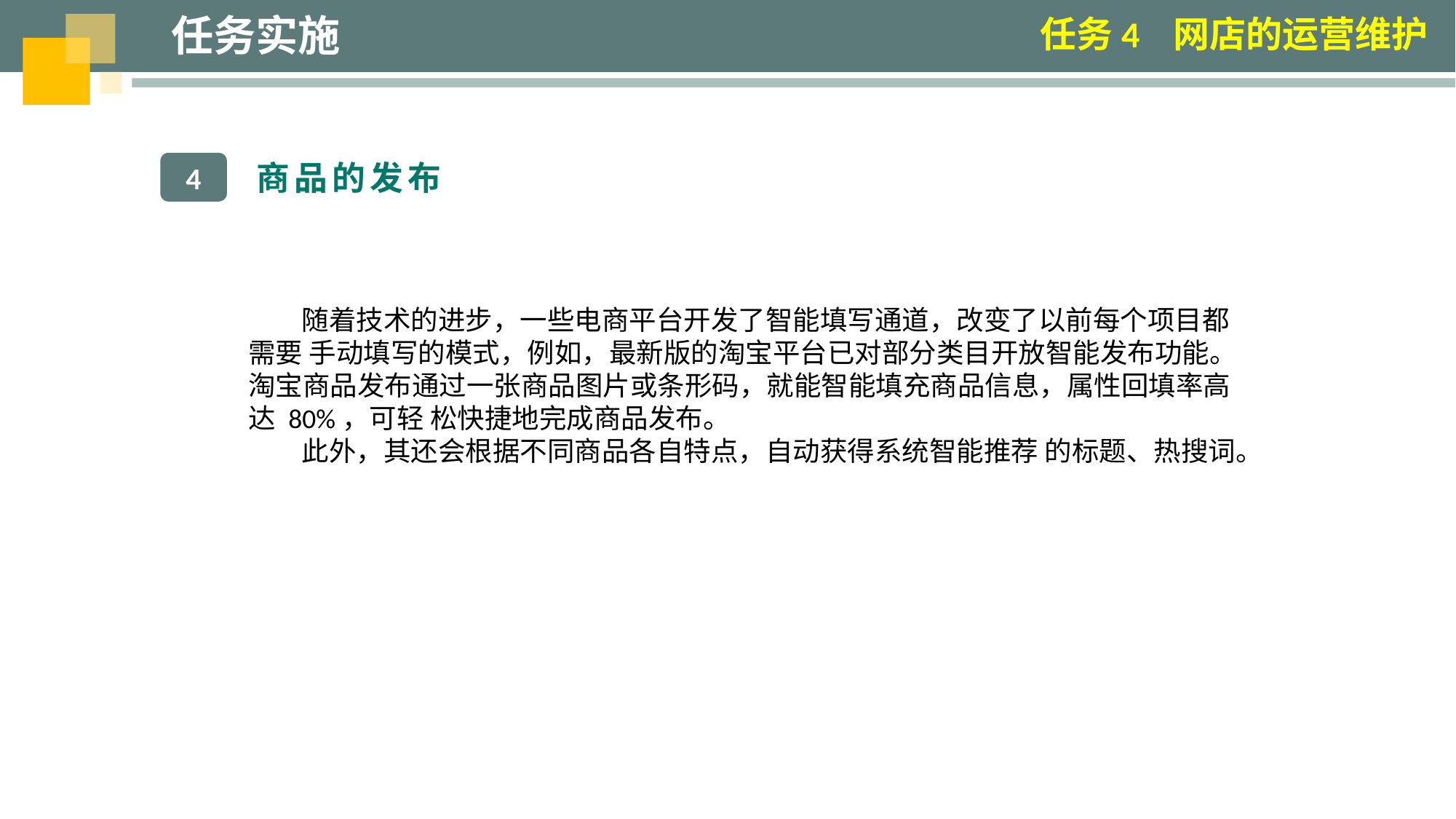

任务实施

任务4   网店的运营维护
商品的发布
4
随着技术的进步，一些电商平台开发了智能填写通道，改变了以前每个项目都需要 手动填写的模式，例如，最新版的淘宝平台已对部分类目开放智能发布功能。淘宝商品发布通过一张商品图片或条形码，就能智能填充商品信息，属性回填率高达 80%，可轻 松快捷地完成商品发布。
此外，其还会根据不同商品各自特点，自动获得系统智能推荐 的标题、热搜词。